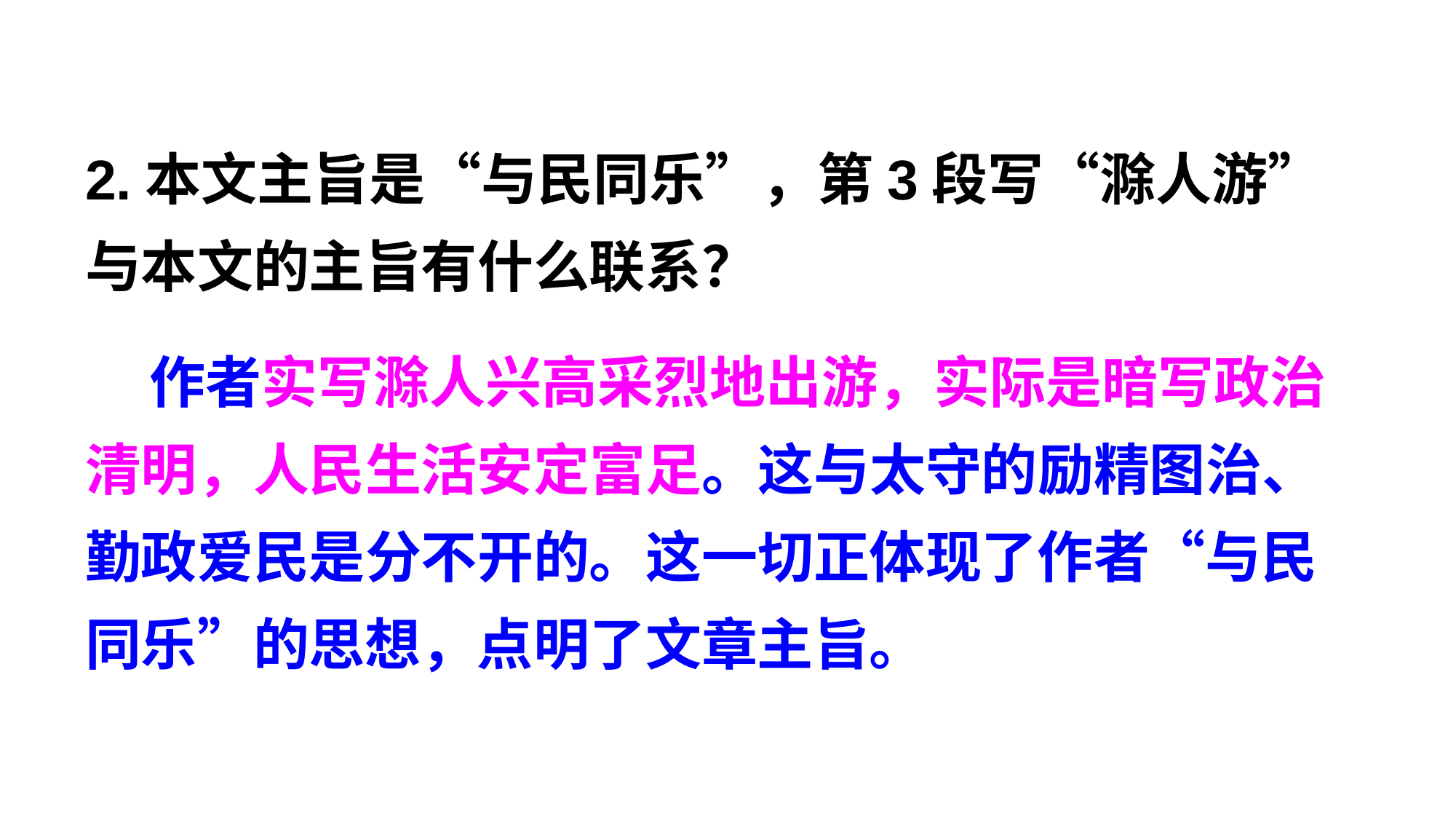

2.本文主旨是“与民同乐”，第3段写“滁人游”与本文的主旨有什么联系？
    作者实写滁人兴高采烈地出游，实际是暗写政治清明，人民生活安定富足。这与太守的励精图治、勤政爱民是分不开的。这一切正体现了作者“与民同乐”的思想，点明了文章主旨。